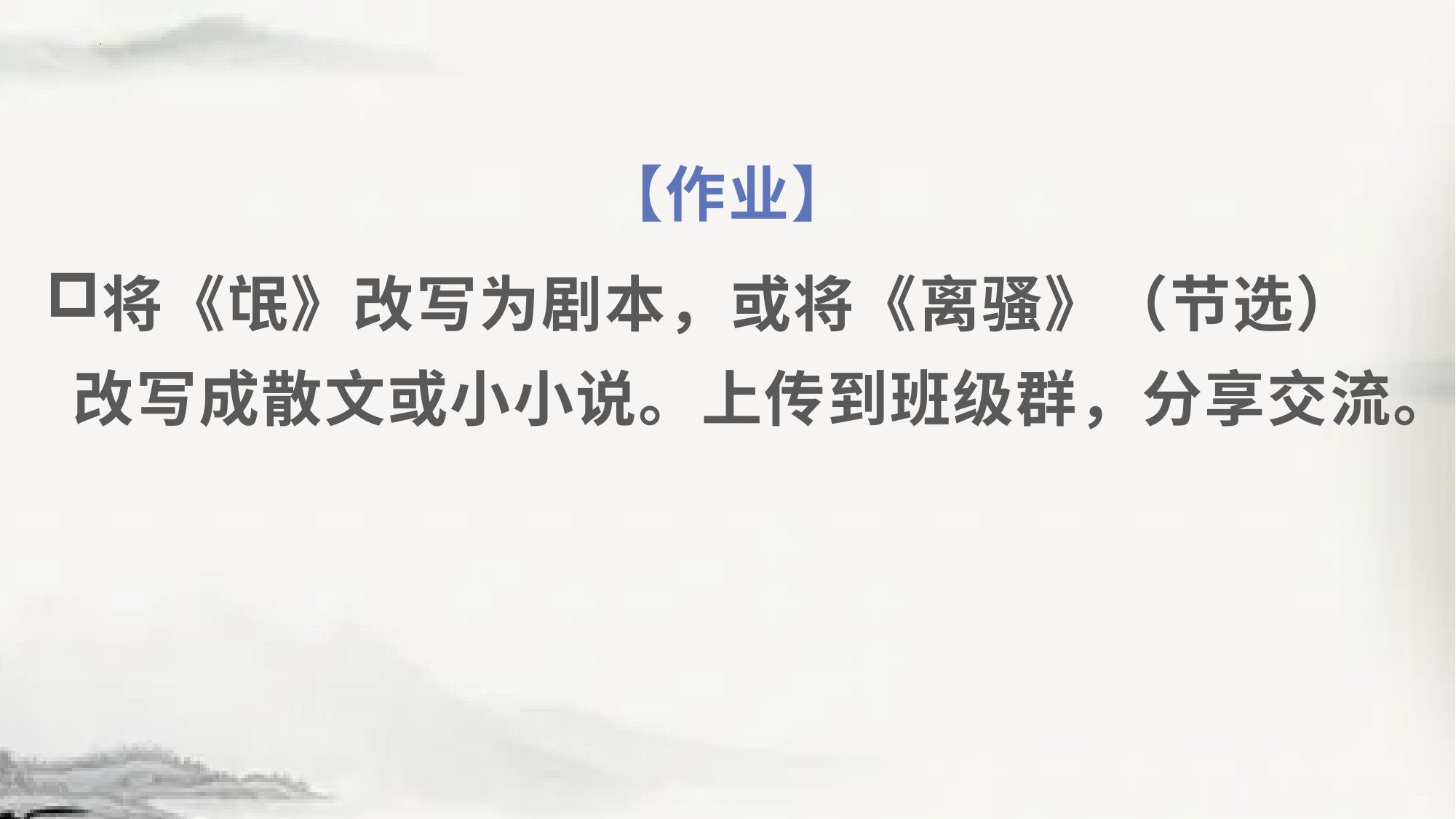

#
【作业】
将《氓》改写为剧本，或将《离骚》（节选）改写成散文或小小说。上传到班级群，分享交流。